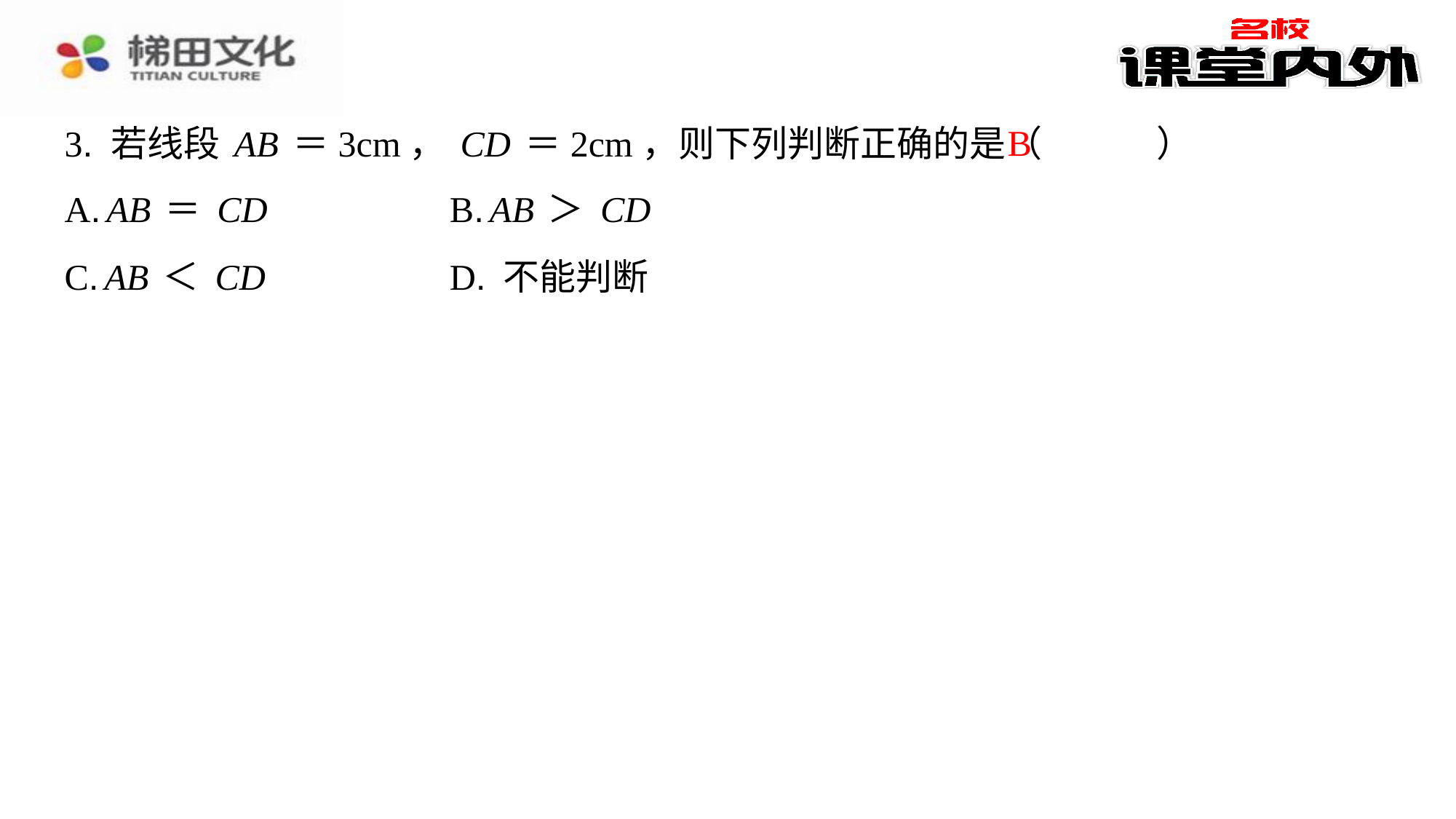

B
3. 若线段AB＝3cm，CD＝2cm，则下列判断正确的是（　B　）
| A. AB＝CD | B. AB＞CD |
| --- | --- |
| C. AB＜CD | D. 不能判断 |